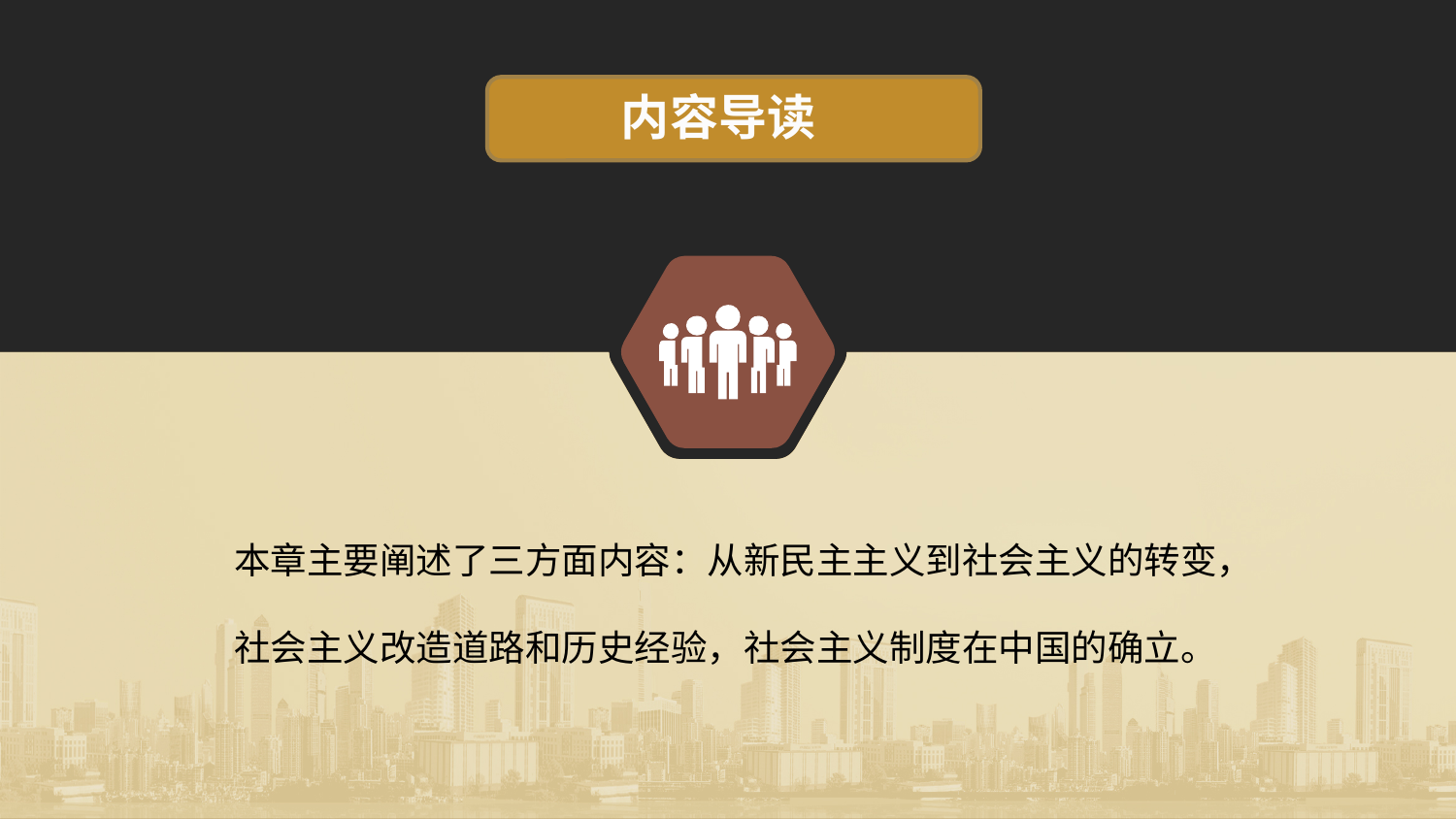

内容导读

本章主要阐述了三方面内容：从新民主主义到社会主义的转变，社会主义改造道路和历史经验，社会主义制度在中国的确立。